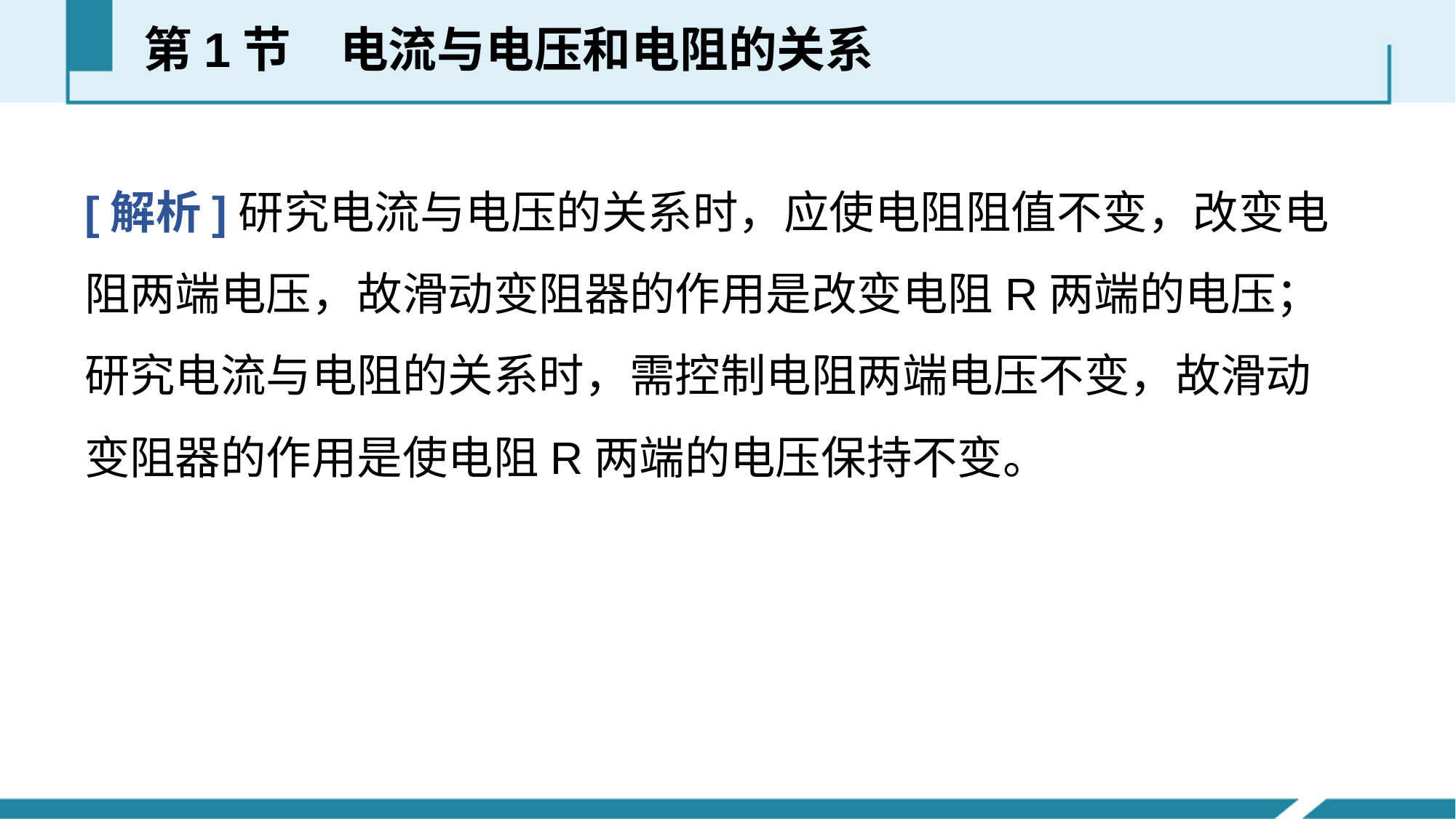

第1节　电流与电压和电阻的关系
[解析]研究电流与电压的关系时，应使电阻阻值不变，改变电阻两端电压，故滑动变阻器的作用是改变电阻R两端的电压；研究电流与电阻的关系时，需控制电阻两端电压不变，故滑动变阻器的作用是使电阻R两端的电压保持不变。